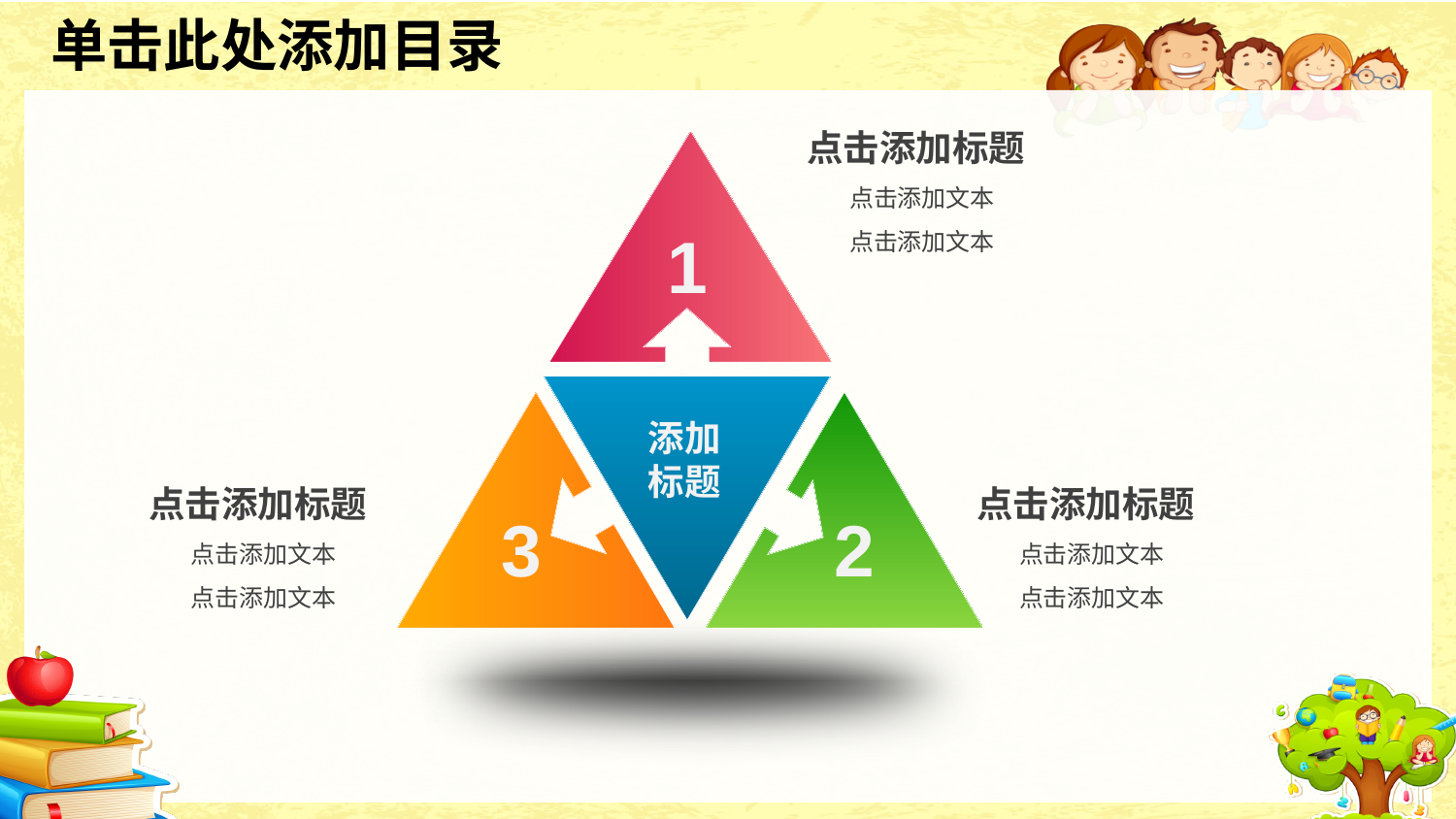

点击添加标题

点击添加文本
1
点击添加文本

添加标题
点击添加标题
点击添加标题
3
2
点击添加文本
点击添加文本
点击添加文本
点击添加文本